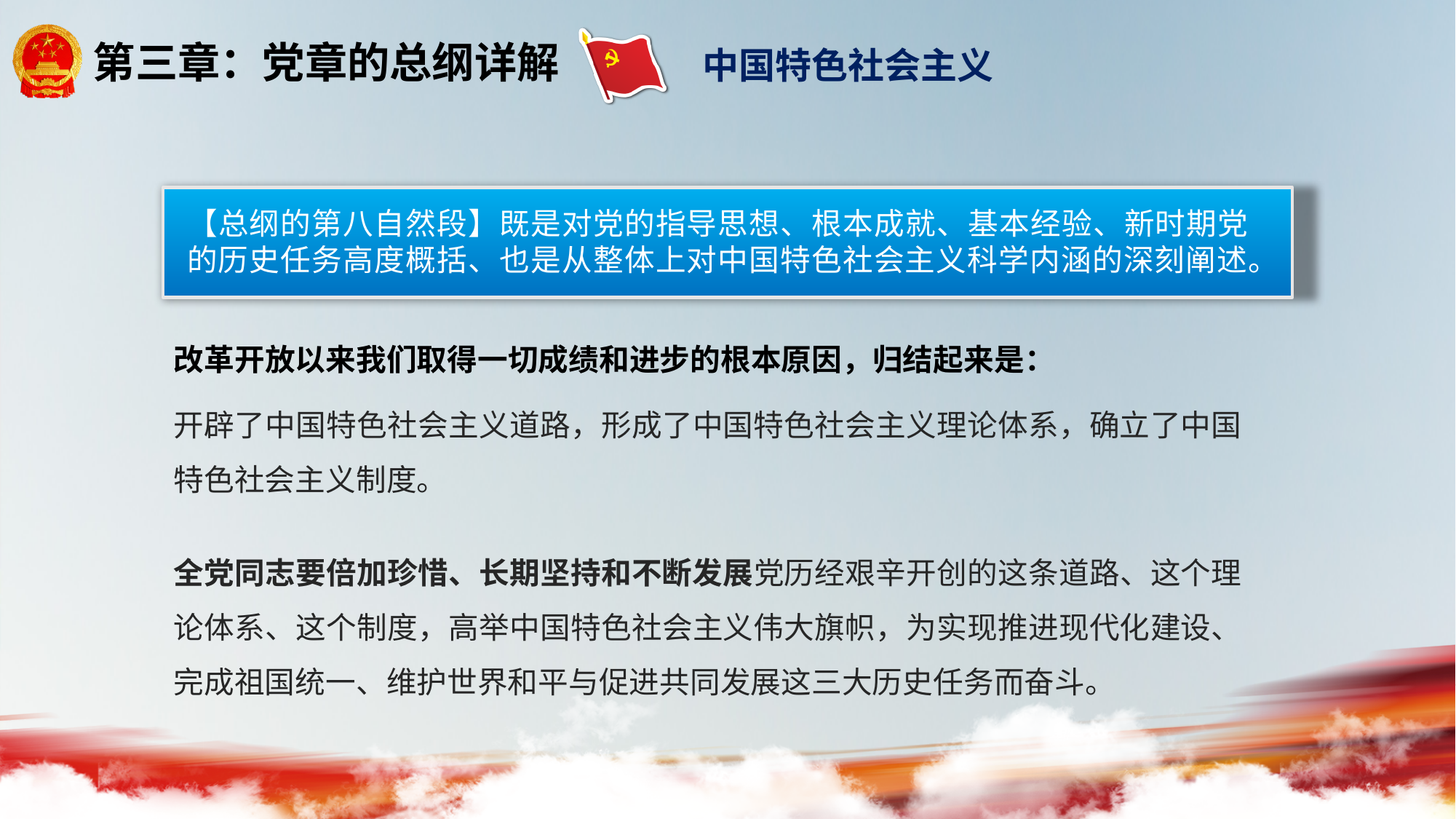

中国特色社会主义

【总纲的第八自然段】既是对党的指导思想、根本成就、基本经验、新时期党的历史任务高度概括、也是从整体上对中国特色社会主义科学内涵的深刻阐述。
改革开放以来我们取得一切成绩和进步的根本原因，归结起来是：
开辟了中国特色社会主义道路，形成了中国特色社会主义理论体系，确立了中国特色社会主义制度。
全党同志要倍加珍惜、长期坚持和不断发展党历经艰辛开创的这条道路、这个理论体系、这个制度，高举中国特色社会主义伟大旗帜，为实现推进现代化建设、完成祖国统一、维护世界和平与促进共同发展这三大历史任务而奋斗。